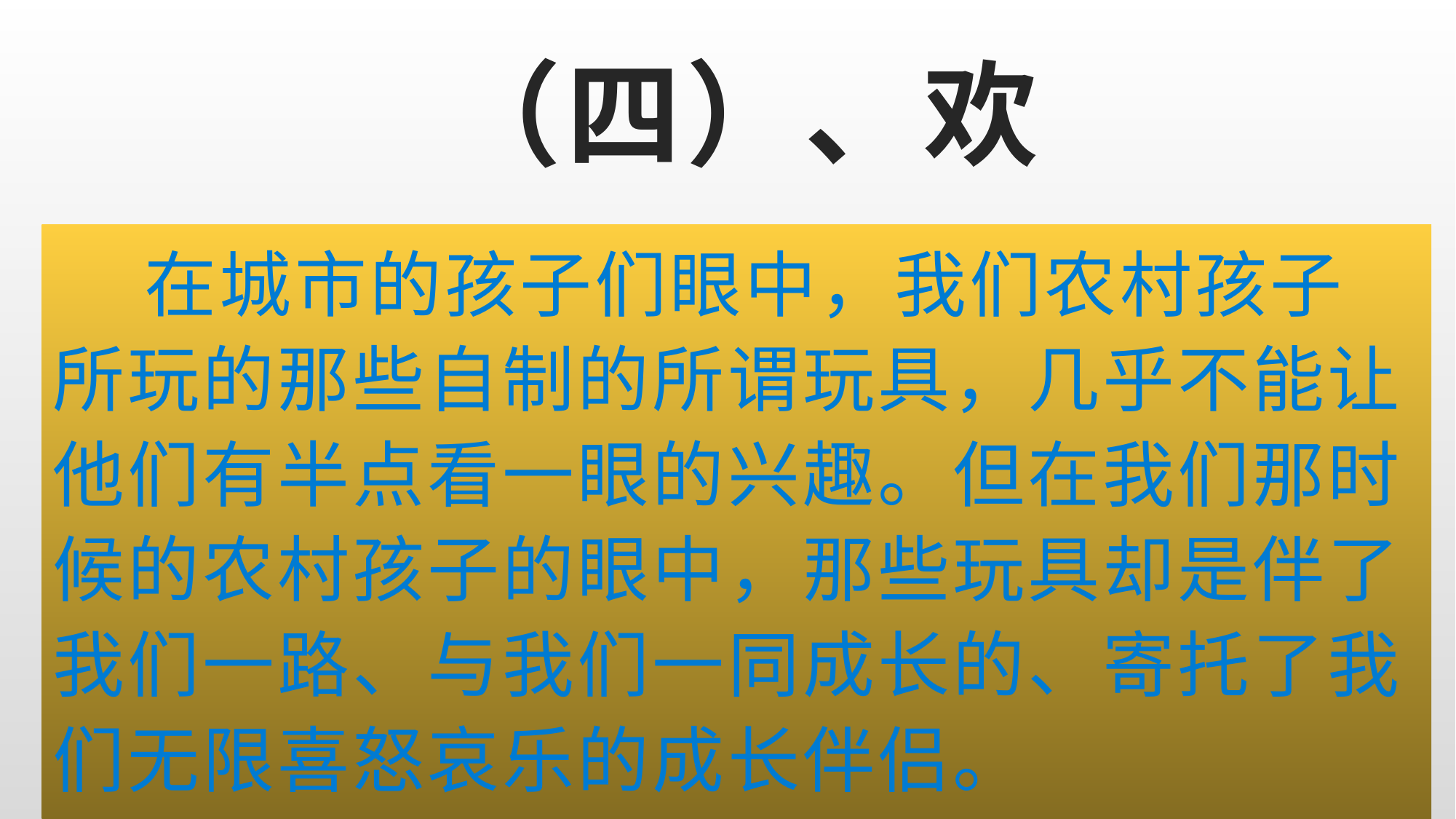

# （四）、欢
    在城市的孩子们眼中，我们农村孩子所玩的那些自制的所谓玩具，几乎不能让他们有半点看一眼的兴趣。但在我们那时候的农村孩子的眼中，那些玩具却是伴了我们一路、与我们一同成长的、寄托了我们无限喜怒哀乐的成长伴侣。